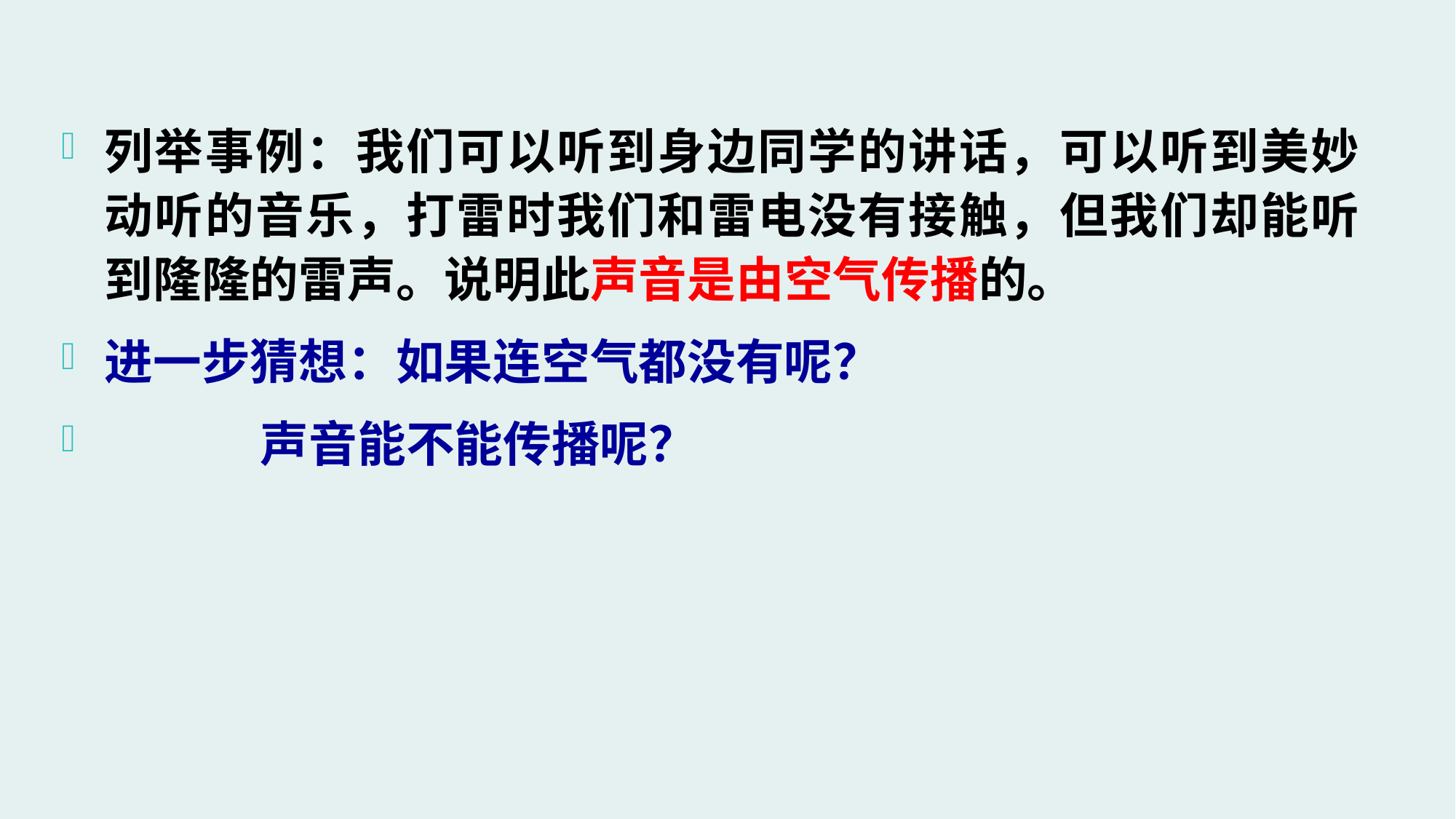

列举事例：我们可以听到身边同学的讲话，可以听到美妙动听的音乐，打雷时我们和雷电没有接触，但我们却能听到隆隆的雷声。说明此声音是由空气传播的。
进一步猜想：如果连空气都没有呢？
             声音能不能传播呢？